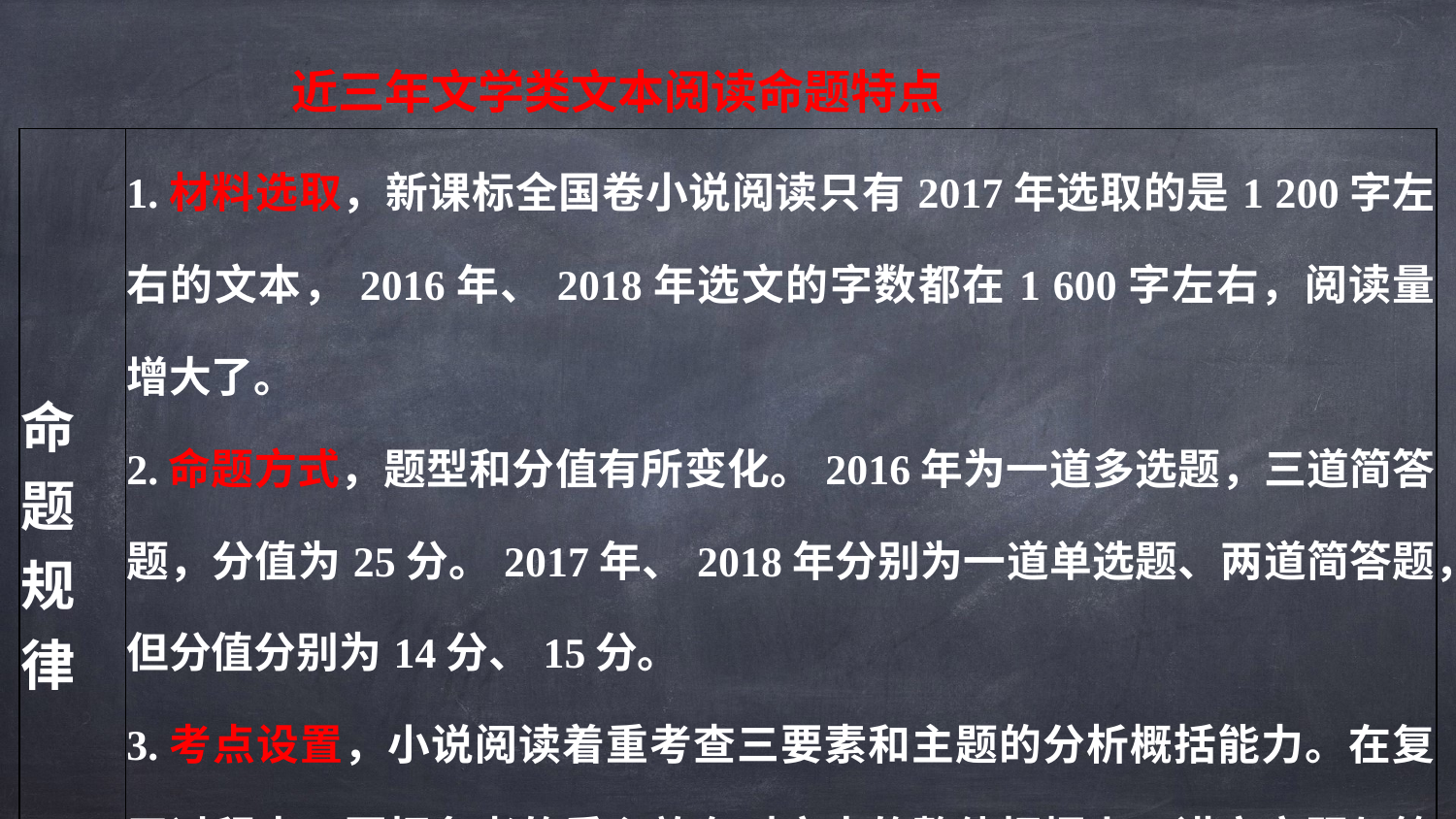

近三年文学类文本阅读命题特点
| 命题规律 | 1.材料选取，新课标全国卷小说阅读只有2017年选取的是1 200字左右的文本，2016年、2018年选文的字数都在1 600字左右，阅读量增大了。 2.命题方式，题型和分值有所变化。2016年为一道多选题，三道简答题，分值为25分。2017年、2018年分别为一道单选题、两道简答题，但分值分别为14分、15分。 3.考点设置，小说阅读着重考查三要素和主题的分析概括能力。在复习过程中，要把备考的重心放在对文本的整体把握上，讲究审题与答题的规范，要与生活、思考结合起来，注重感悟。 |
| --- | --- |